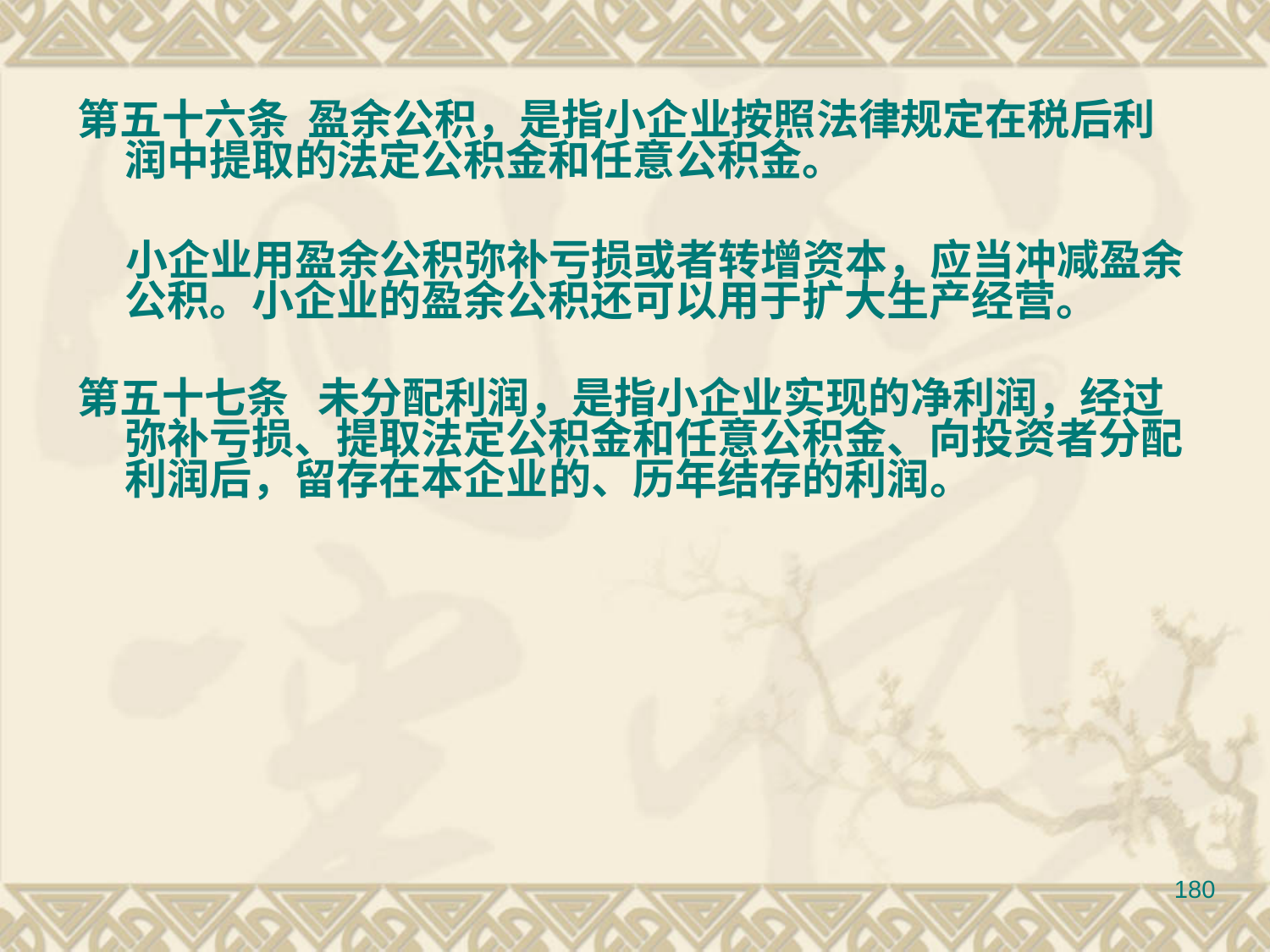

第五十六条  盈余公积，是指小企业按照法律规定在税后利润中提取的法定公积金和任意公积金。
    小企业用盈余公积弥补亏损或者转增资本，应当冲减盈余公积。小企业的盈余公积还可以用于扩大生产经营。

第五十七条   未分配利润，是指小企业实现的净利润，经过弥补亏损、提取法定公积金和任意公积金、向投资者分配利润后，留存在本企业的、历年结存的利润。
180